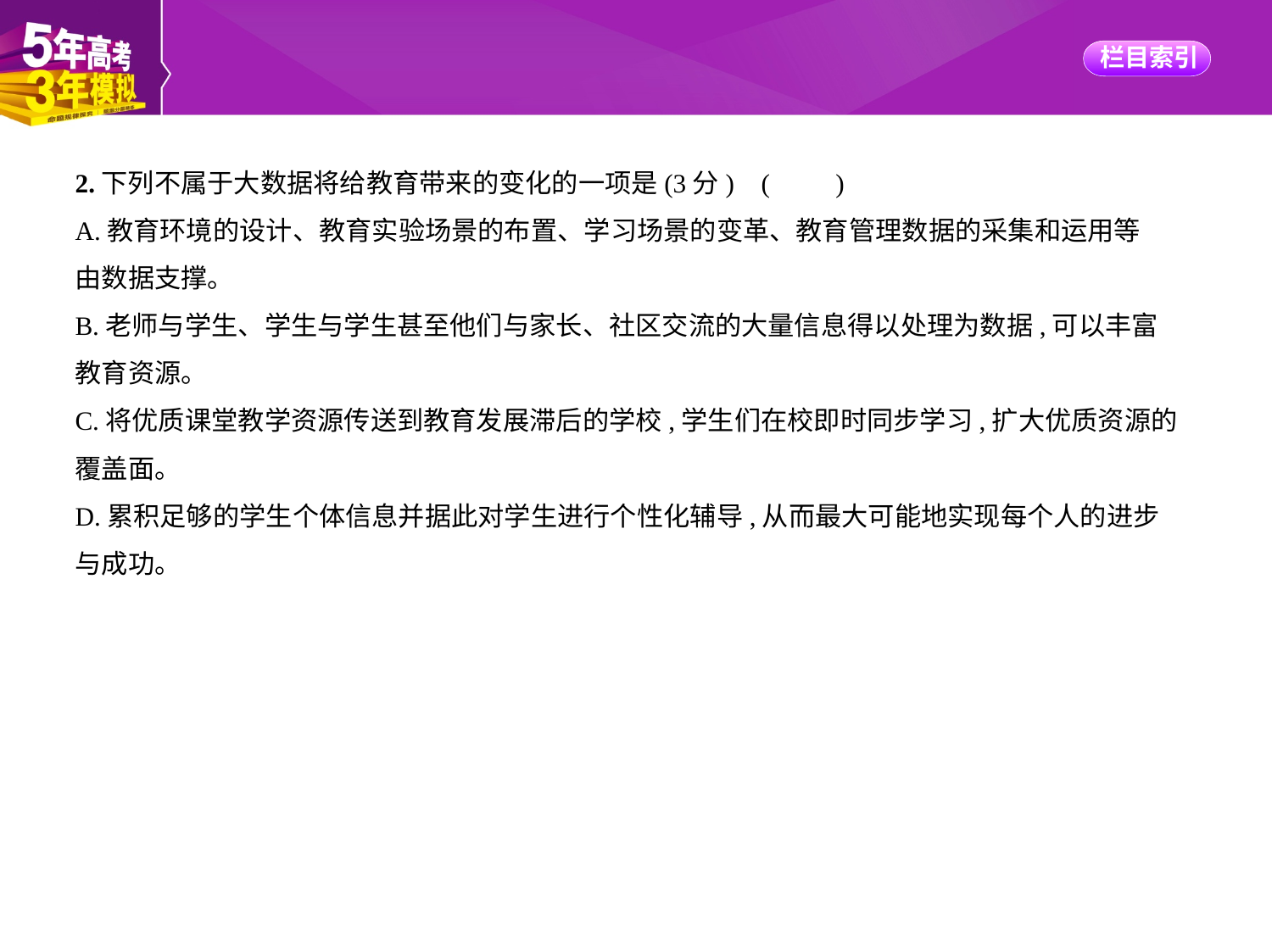

2.下列不属于大数据将给教育带来的变化的一项是(3分) (　　)
A.教育环境的设计、教育实验场景的布置、学习场景的变革、教育管理数据的采集和运用等
由数据支撑。
B.老师与学生、学生与学生甚至他们与家长、社区交流的大量信息得以处理为数据,可以丰富
教育资源。
C.将优质课堂教学资源传送到教育发展滞后的学校,学生们在校即时同步学习,扩大优质资源的
覆盖面。
D.累积足够的学生个体信息并据此对学生进行个性化辅导,从而最大可能地实现每个人的进步
与成功。